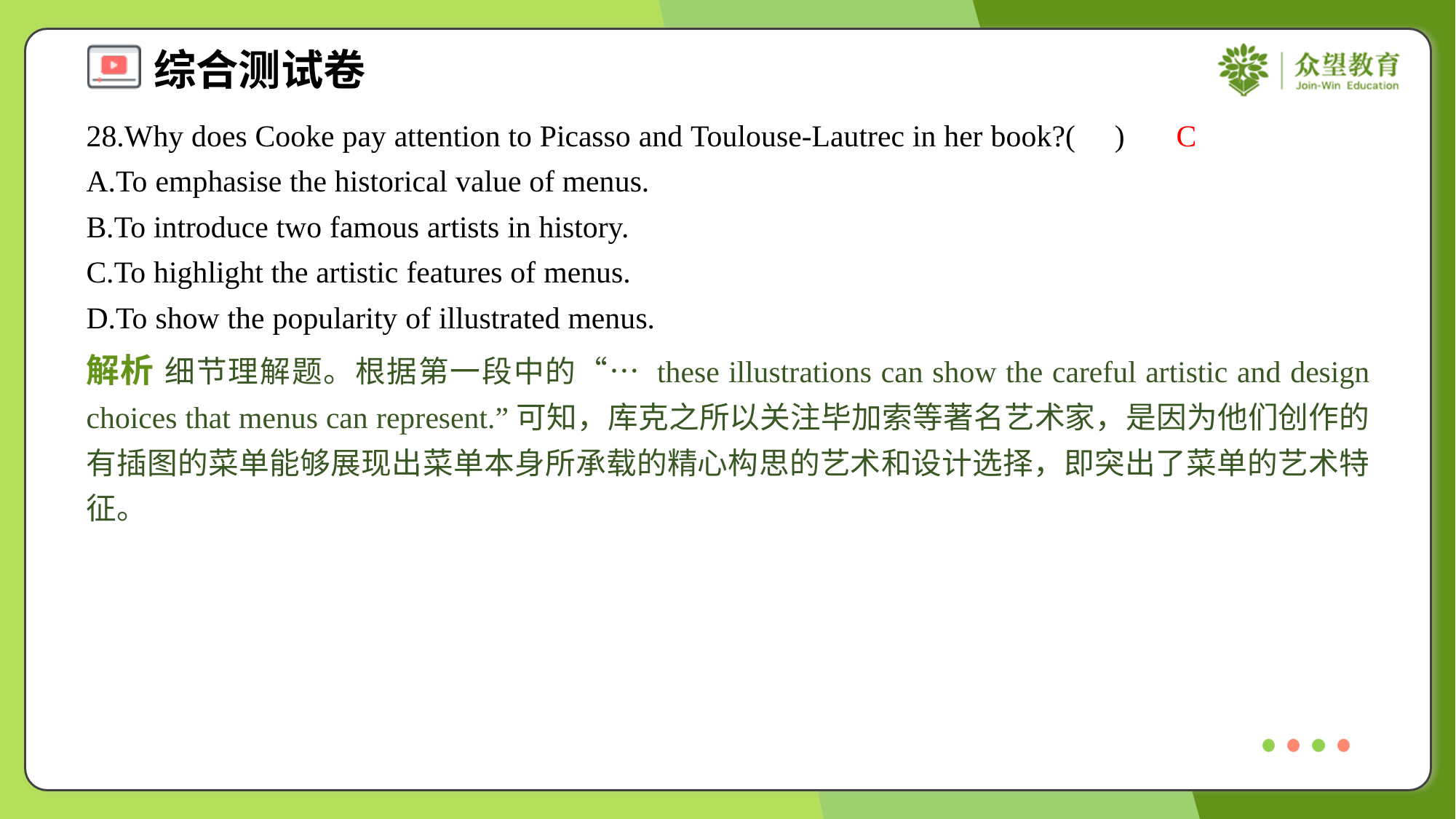

28.Why does Cooke pay attention to Picasso and Toulouse-Lautrec in her book?(     )
C
A.To emphasise the historical value of menus.
B.To introduce two famous artists in history.
C.To highlight the artistic features of menus.
D.To show the popularity of illustrated menus.
解析 细节理解题。根据第一段中的“… these illustrations can show the careful artistic and design choices that menus can represent.”可知，库克之所以关注毕加索等著名艺术家，是因为他们创作的有插图的菜单能够展现出菜单本身所承载的精心构思的艺术和设计选择，即突出了菜单的艺术特征。